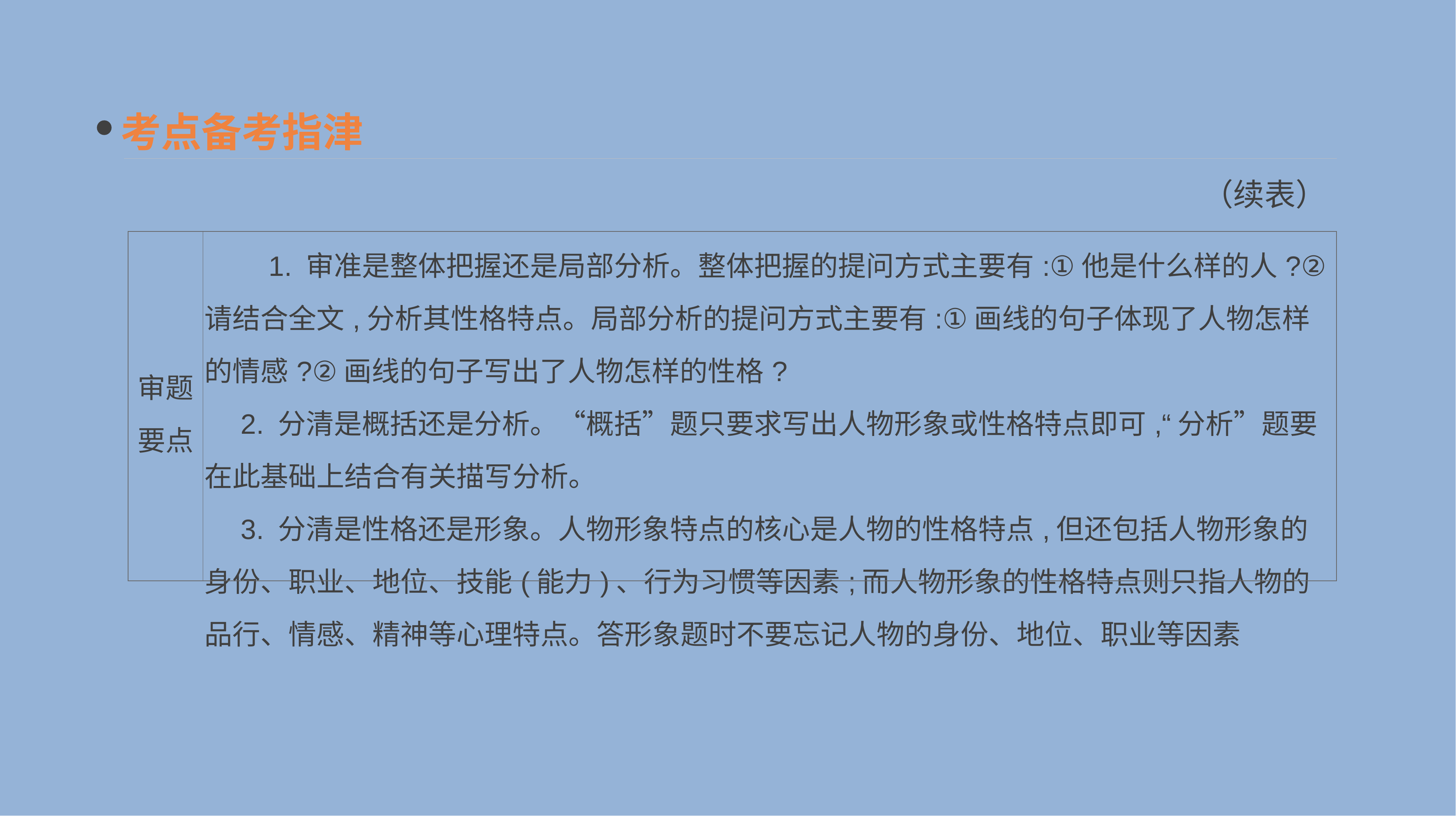

考点备考指津

（续表）
| 审题 要点 | 1. 审准是整体把握还是局部分析。整体把握的提问方式主要有:①他是什么样的人?②请结合全文,分析其性格特点。局部分析的提问方式主要有:①画线的句子体现了人物怎样的情感?②画线的句子写出了人物怎样的性格? 　2. 分清是概括还是分析。“概括”题只要求写出人物形象或性格特点即可,“分析”题要在此基础上结合有关描写分析。 　3. 分清是性格还是形象。人物形象特点的核心是人物的性格特点,但还包括人物形象的身份、职业、地位、技能(能力)、行为习惯等因素;而人物形象的性格特点则只指人物的品行、情感、精神等心理特点。答形象题时不要忘记人物的身份、地位、职业等因素 |
| --- | --- |